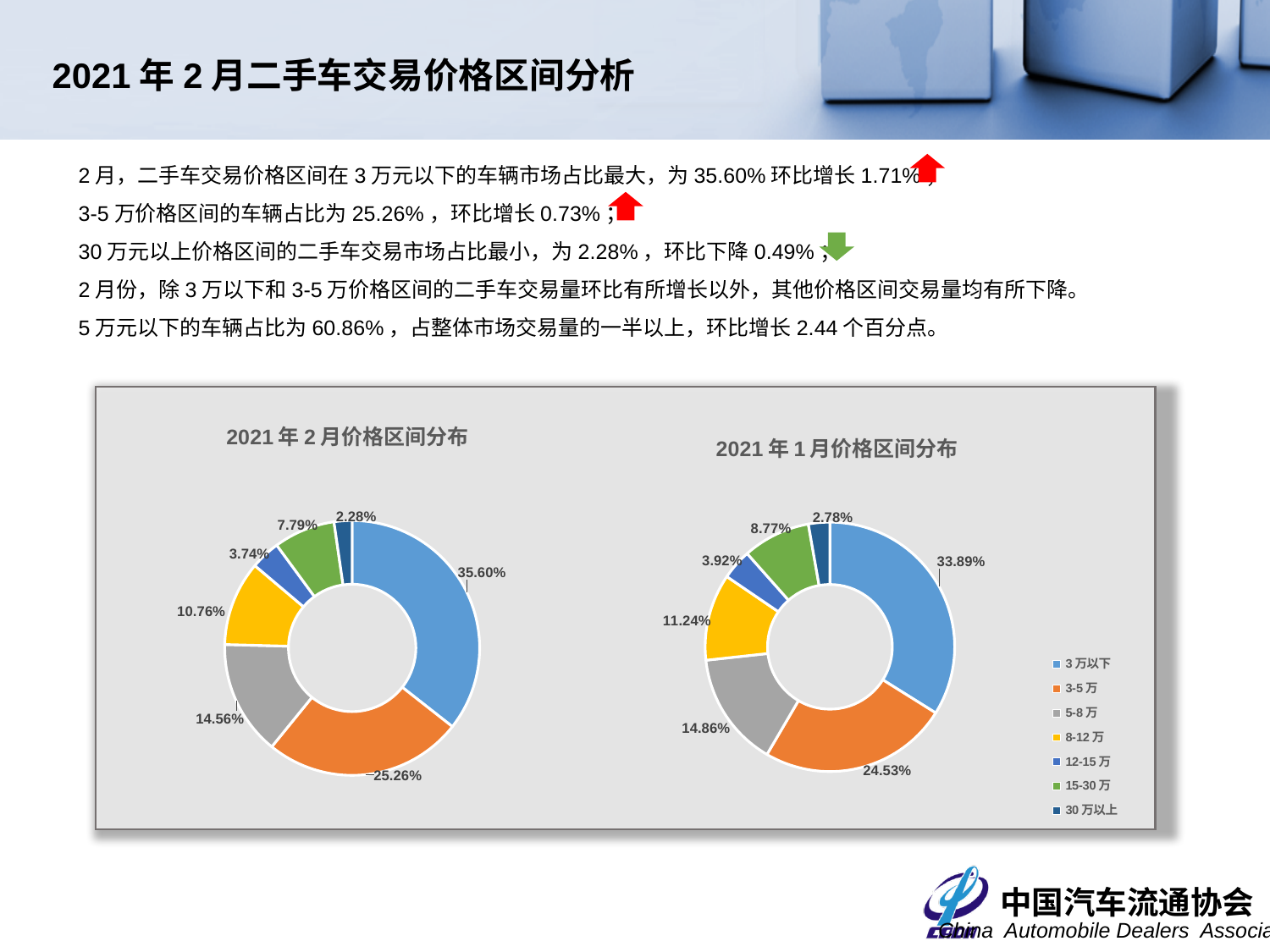

2021年2月二手车交易价格区间分析
2月，二手车交易价格区间在3万元以下的车辆市场占比最大，为35.60%环比增长1.71%；
3-5万价格区间的车辆占比为25.26%，环比增长0.73%；
30万元以上价格区间的二手车交易市场占比最小，为2.28%，环比下降0.49%；
2月份，除3万以下和3-5万价格区间的二手车交易量环比有所增长以外，其他价格区间交易量均有所下降。
5万元以下的车辆占比为60.86%，占整体市场交易量的一半以上，环比增长2.44个百分点。

### Chart: 2021年1月价格区间分布

| Category |  |
|---|---|
| 3万以下 | 0.338902448229877 |
| 3-5万 | 0.2453073497219636 |
| 5-8万 | 0.14862994741212288 |
| 8-12万 | 0.11241602294743729 |
| 12-15万 | 0.03923961452331228 |
| 15-30万 | 0.08772614045240672 |
| 30万以上 | 0.027778476712880255 |

### Chart: 2021年2月价格区间分布

| Category |  |
|---|---|
| 3万以下 | 0.355999623848035 |
| 3-5万 | 0.2526236599586233 |
| 5-8万 | 0.14560842580402483 |
| 8-12万 | 0.10755125070528493 |
| 12-15万 | 0.03743652435583976 |
| 15-30万 | 0.07794809102877563 |
| 30万以上 | 0.022832424299416964 |